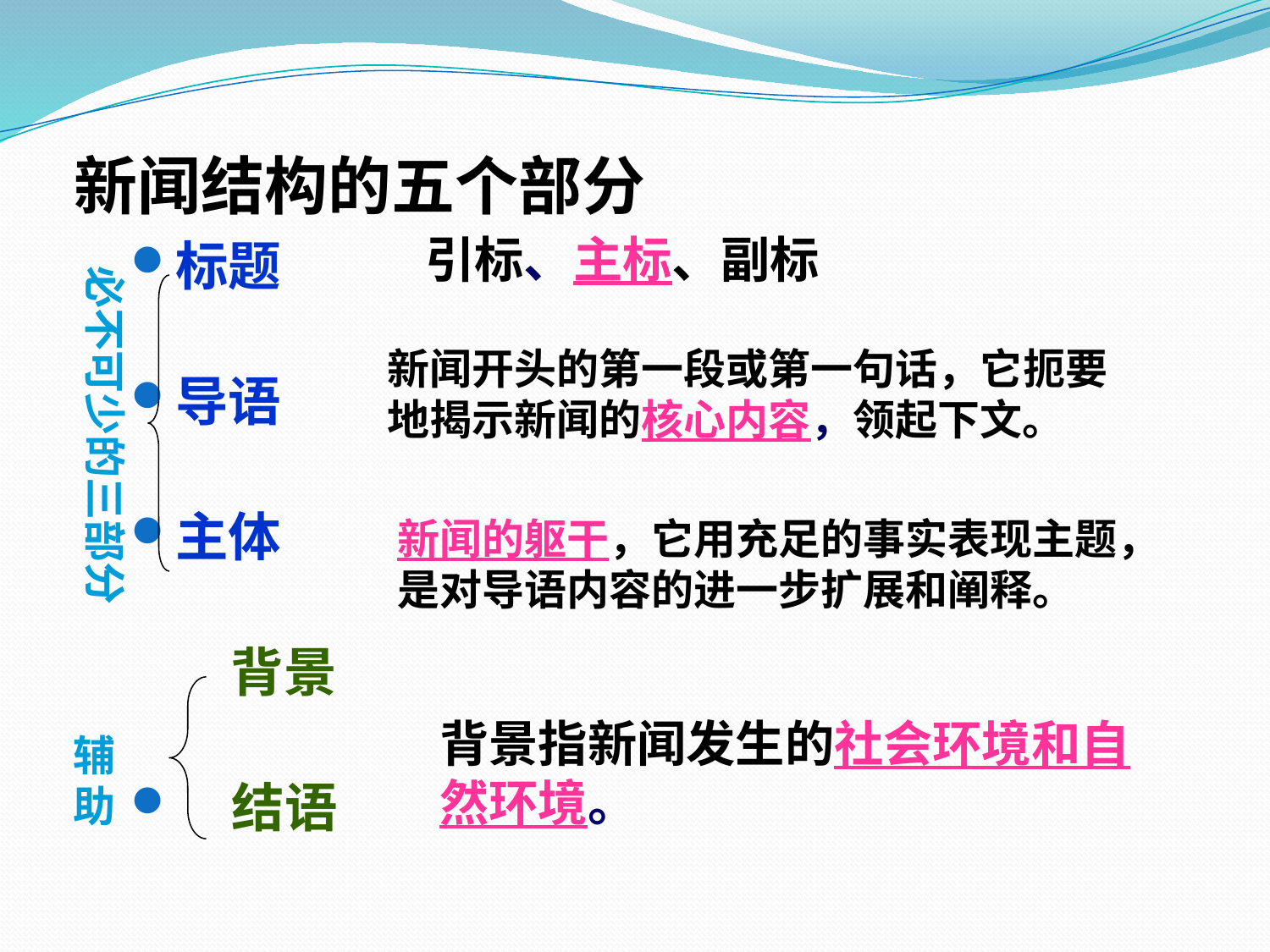

# 新闻结构的五个部分
引标、主标、副标
标题

导语

主体

      背景

   结语

必不可少的三部分

新闻开头的第一段或第一句话，它扼要地揭示新闻的核心内容，领起下文。
新闻的躯干，它用充足的事实表现主题，是对导语内容的进一步扩展和阐释。

背景指新闻发生的社会环境和自然环境。
辅助